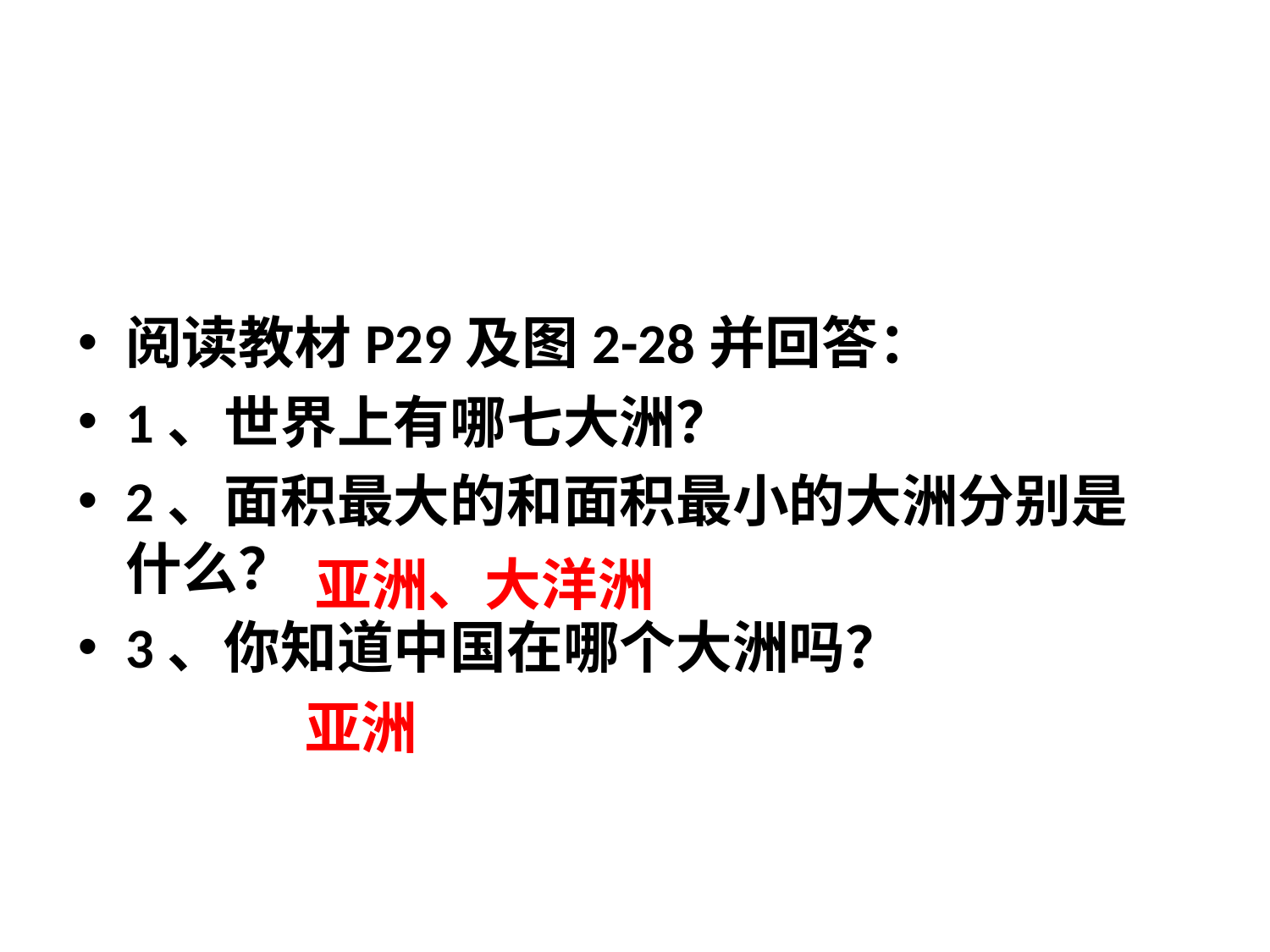

#

阅读教材P29及图2-28并回答：
1、世界上有哪七大洲？
2、面积最大的和面积最小的大洲分别是什么？
3、你知道中国在哪个大洲吗？
亚洲、大洋洲

亚洲